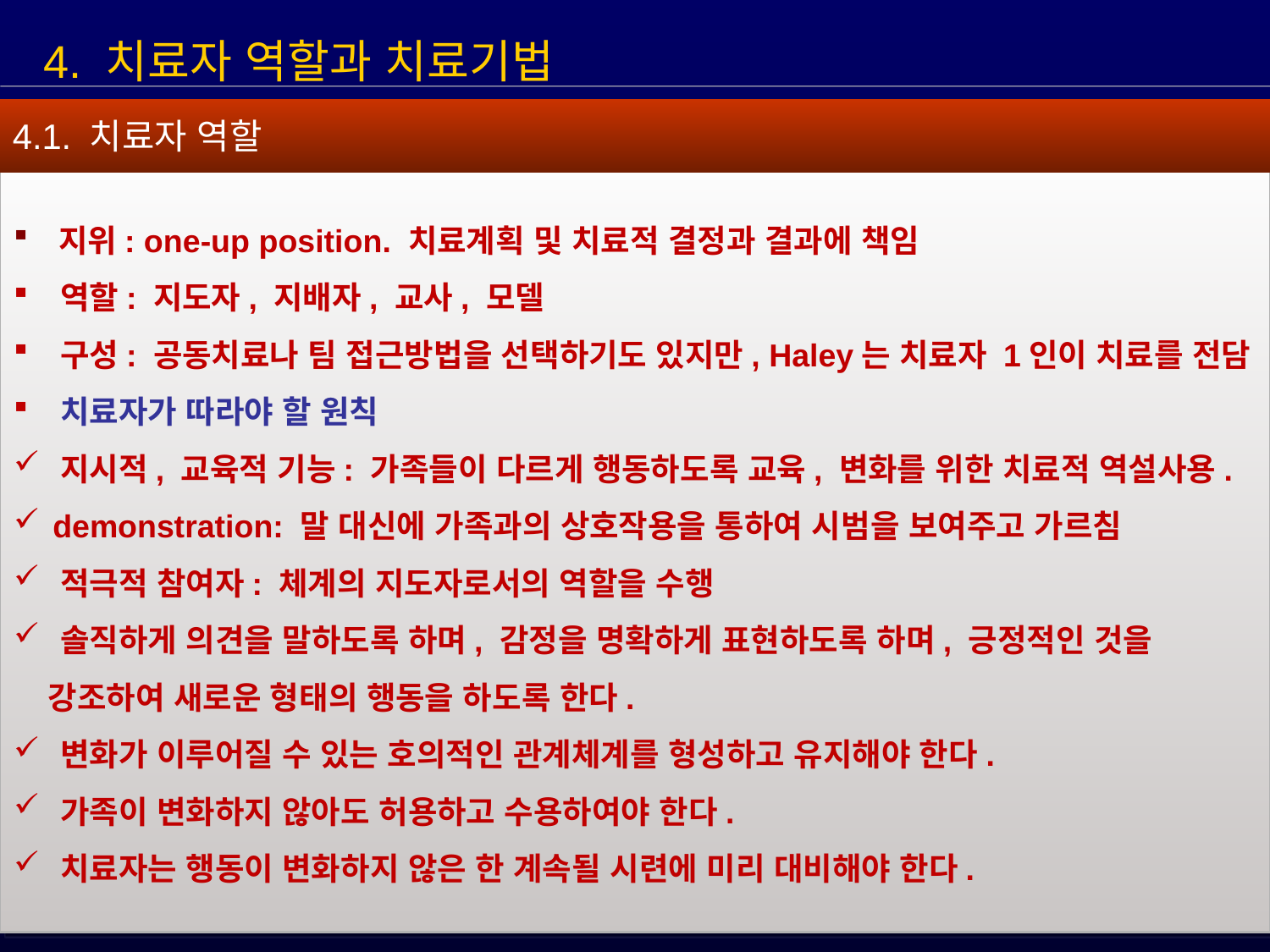

4. 치료자 역할과 치료기법

4.1. 치료자 역할
 지위: one-up position. 치료계획 및 치료적 결정과 결과에 책임
 역할: 지도자, 지배자, 교사, 모델
 구성: 공동치료나 팀 접근방법을 선택하기도 있지만, Haley는 치료자 1인이 치료를 전담
 치료자가 따라야 할 원칙
 지시적, 교육적 기능: 가족들이 다르게 행동하도록 교육, 변화를 위한 치료적 역설사용.
 demonstration: 말 대신에 가족과의 상호작용을 통하여 시범을 보여주고 가르침
 적극적 참여자: 체계의 지도자로서의 역할을 수행
 솔직하게 의견을 말하도록 하며, 감정을 명확하게 표현하도록 하며, 긍정적인 것을
   강조하여 새로운 형태의 행동을 하도록 한다.
 변화가 이루어질 수 있는 호의적인 관계체계를 형성하고 유지해야 한다.
 가족이 변화하지 않아도 허용하고 수용하여야 한다.
 치료자는 행동이 변화하지 않은 한 계속될 시련에 미리 대비해야 한다.